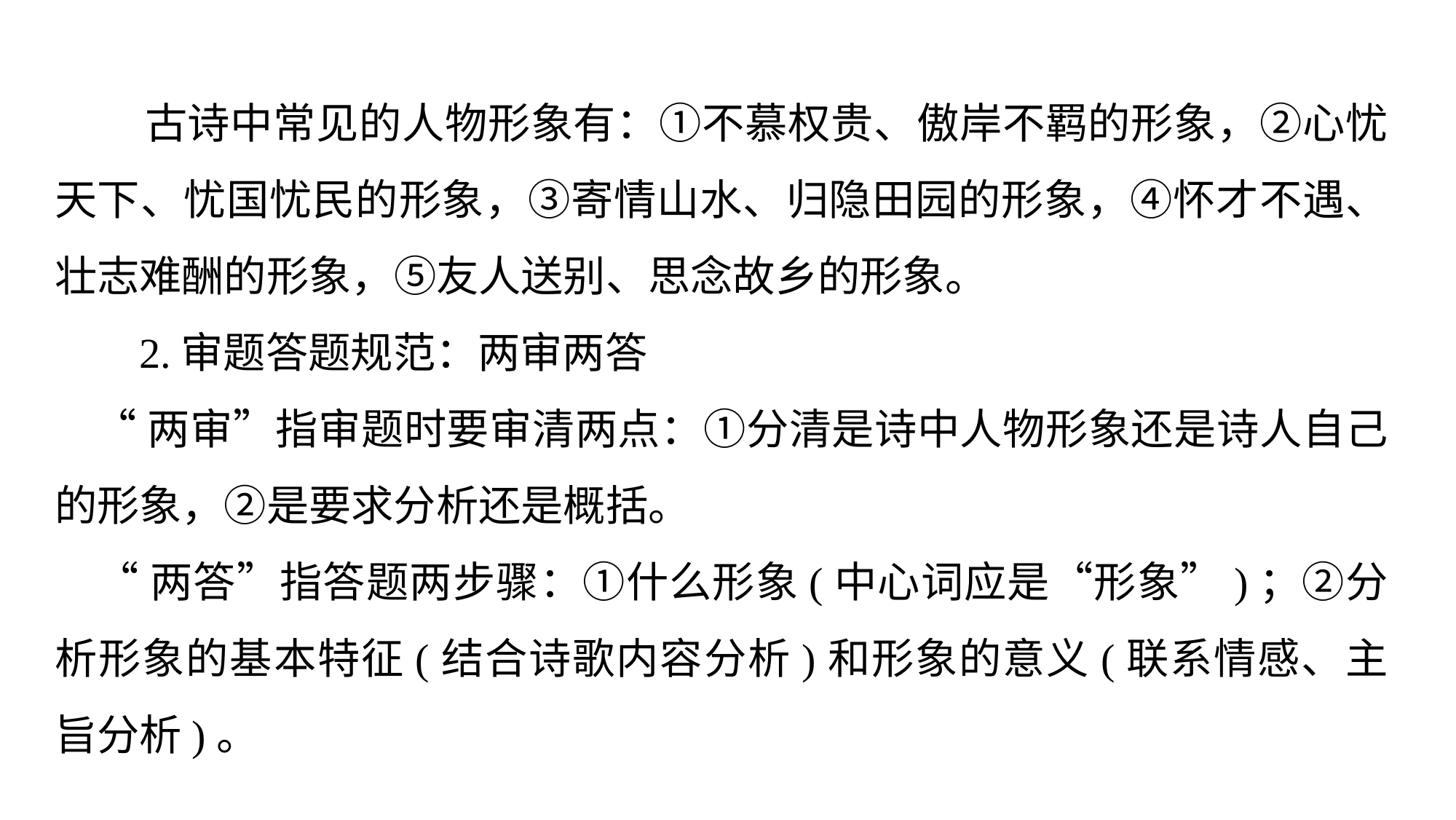

古诗中常见的人物形象有：①不慕权贵、傲岸不羁的形象，②心忧天下、忧国忧民的形象，③寄情山水、归隐田园的形象，④怀才不遇、壮志难酬的形象，⑤友人送别、思念故乡的形象。
        2.审题答题规范：两审两答
    “两审”指审题时要审清两点：①分清是诗中人物形象还是诗人自己的形象，②是要求分析还是概括。
    “两答”指答题两步骤：①什么形象(中心词应是“形象”)；②分析形象的基本特征(结合诗歌内容分析)和形象的意义(联系情感、主旨分析)。